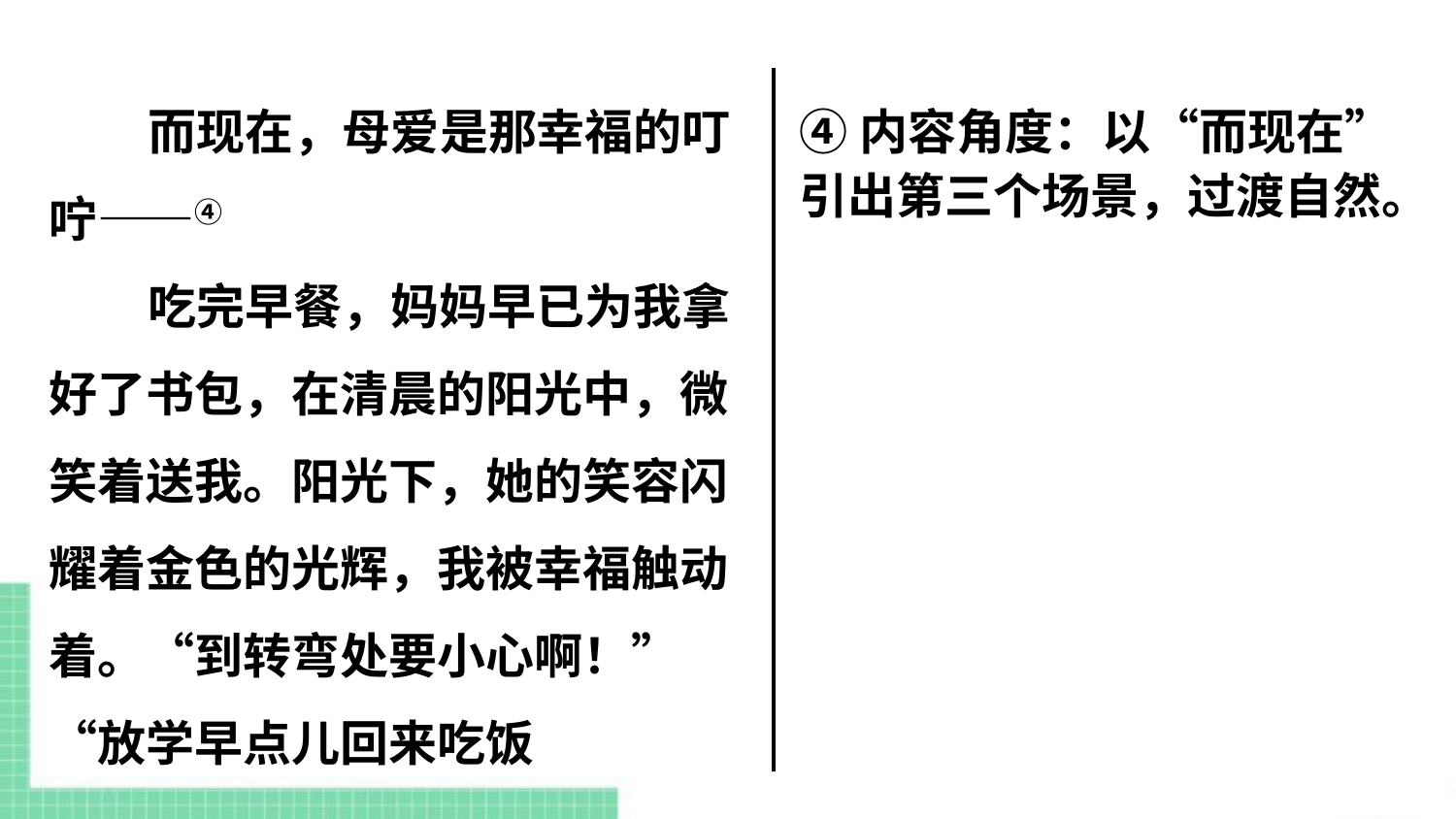

而现在，母爱是那幸福的叮咛——④
吃完早餐，妈妈早已为我拿好了书包，在清晨的阳光中，微笑着送我。阳光下，她的笑容闪耀着金色的光辉，我被幸福触动着。“到转弯处要小心啊！”“放学早点儿回来吃饭
④内容角度：以“而现在”引出第三个场景，过渡自然。